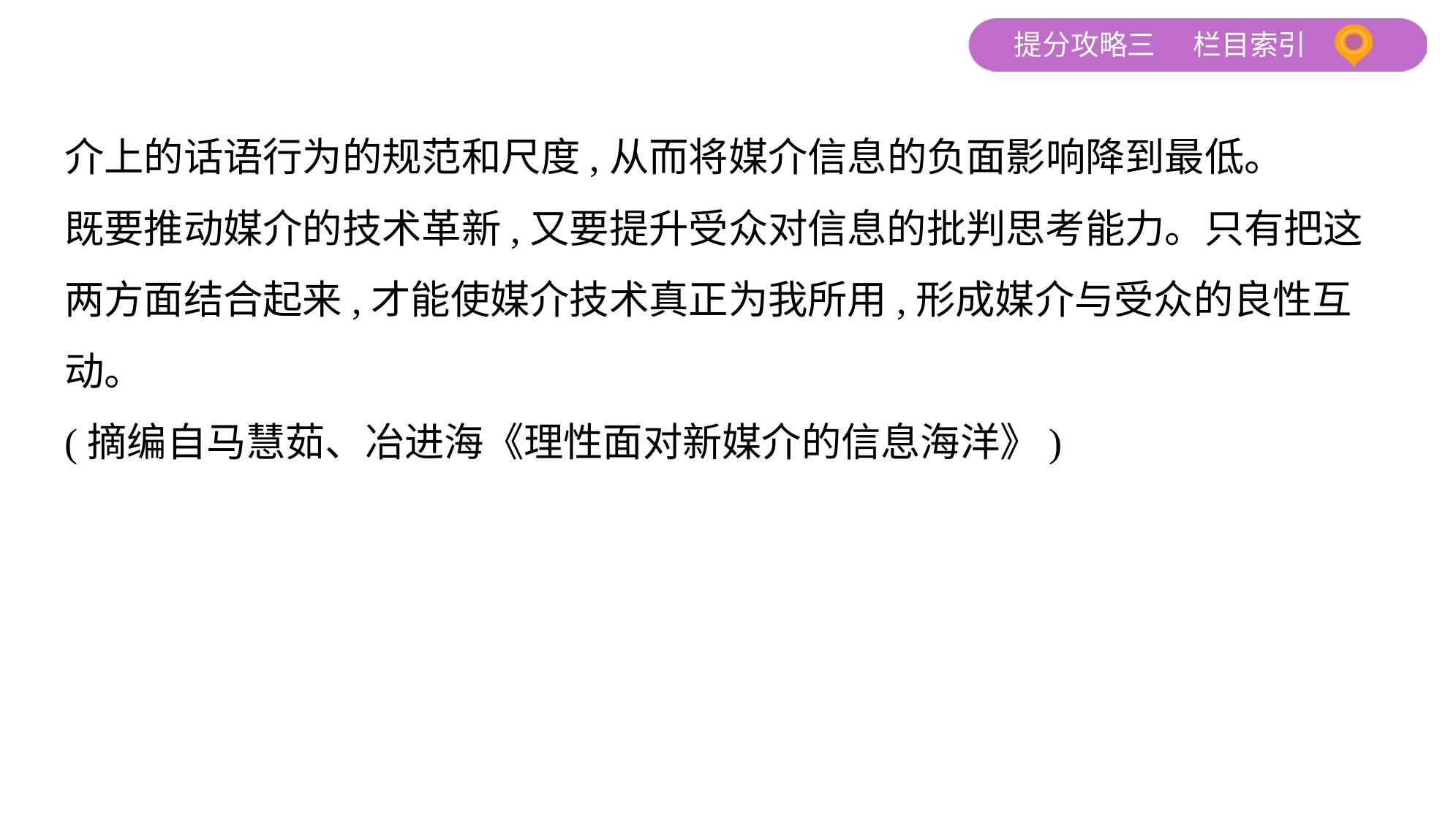

介上的话语行为的规范和尺度,从而将媒介信息的负面影响降到最低。
既要推动媒介的技术革新,又要提升受众对信息的批判思考能力。只有把这
两方面结合起来,才能使媒介技术真正为我所用,形成媒介与受众的良性互
动。
(摘编自马慧茹、冶进海《理性面对新媒介的信息海洋》)